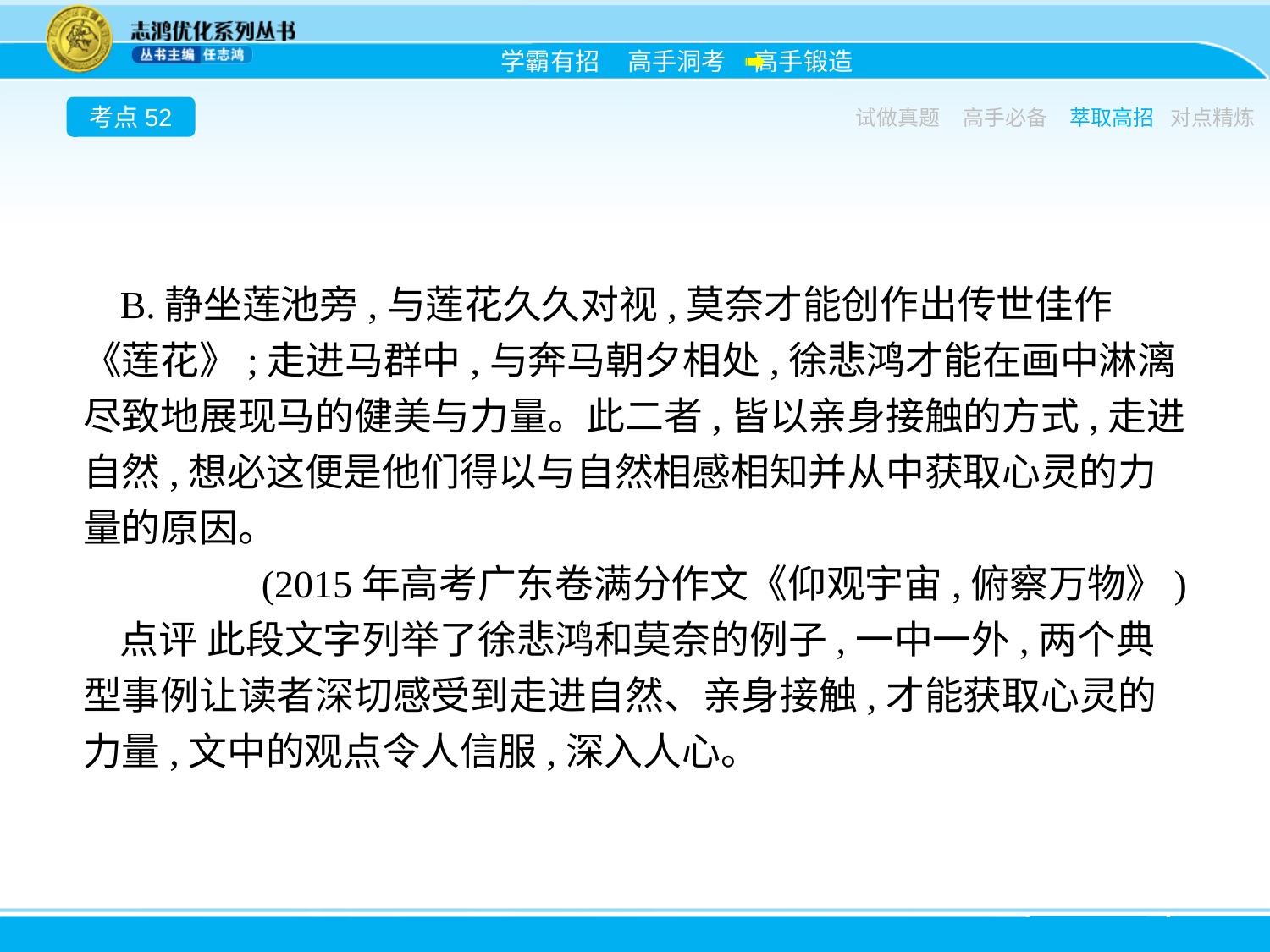

考点52
试做真题
高手必备
萃取高招
对点精炼
B.静坐莲池旁,与莲花久久对视,莫奈才能创作出传世佳作《莲花》;走进马群中,与奔马朝夕相处,徐悲鸿才能在画中淋漓尽致地展现马的健美与力量。此二者,皆以亲身接触的方式,走进自然,想必这便是他们得以与自然相感相知并从中获取心灵的力量的原因。
(2015年高考广东卷满分作文《仰观宇宙,俯察万物》)
点评 此段文字列举了徐悲鸿和莫奈的例子,一中一外,两个典型事例让读者深切感受到走进自然、亲身接触,才能获取心灵的力量,文中的观点令人信服,深入人心。